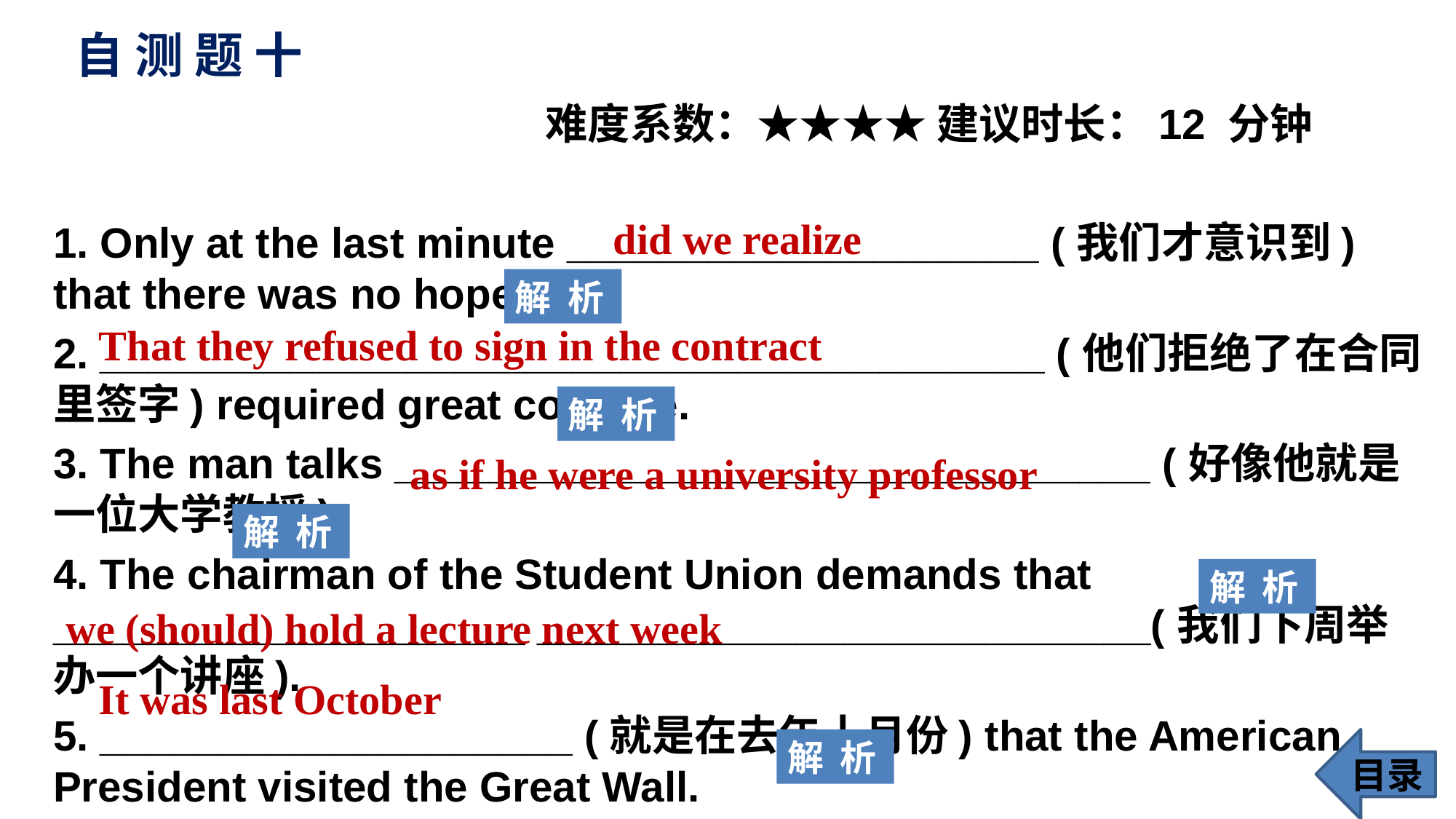

# 自 测 题 十
                                                  难度系数：★★★★ 建议时长：12 分钟

1. Only at the last minute ____________________ (我们才意识到) that there was no hope.
2. ________________________________________ (他们拒绝了在合同里签字) required great courage.
3. The man talks ________________________________ (好像他就是一位大学教授).
4. The chairman of the Student Union demands that ____________________ __________________________(我们下周举办一个讲座).
5. ____________________ (就是在去年十月份) that the American President visited the Great Wall.

did we realize
解  析
That they refused to sign in the contract
解  析
as if he were a university professor
解  析
解  析
we (should) hold a lecture next week
It was last October
解  析
目录
95